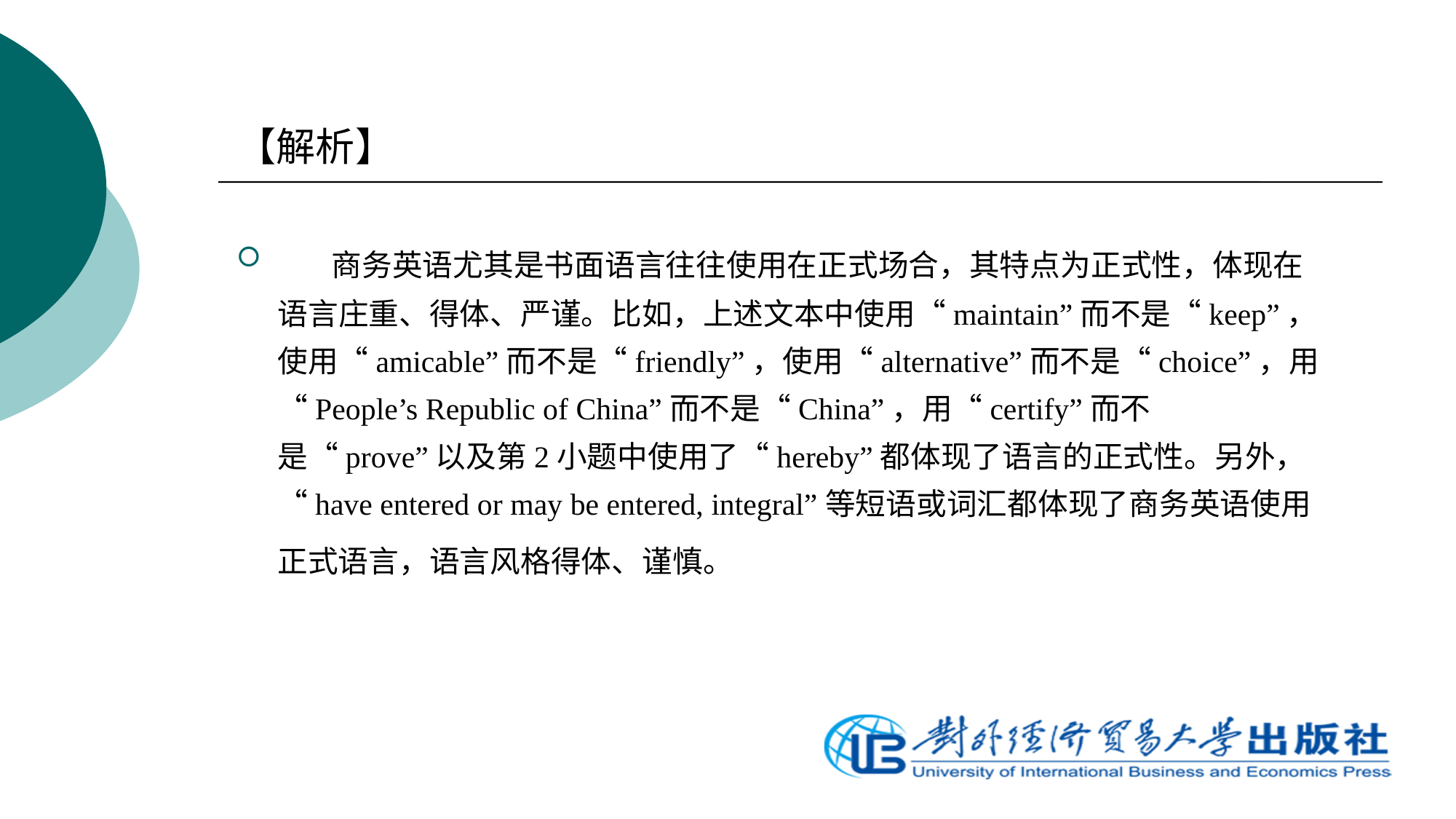

【解析】

     商务英语尤其是书面语言往往使用在正式场合，其特点为正式性，体现在语言庄重、得体、严谨。比如，上述文本中使用“maintain”而不是“keep”，使用“amicable”而不是“friendly”，使用“alternative”而不是“choice”，用“People’s Republic of China”而不是“China”，用“certify”而不是“prove”以及第2小题中使用了“hereby”都体现了语言的正式性。另外，“have entered or may be entered, integral”等短语或词汇都体现了商务英语使用正式语言，语言风格得体、谨慎。